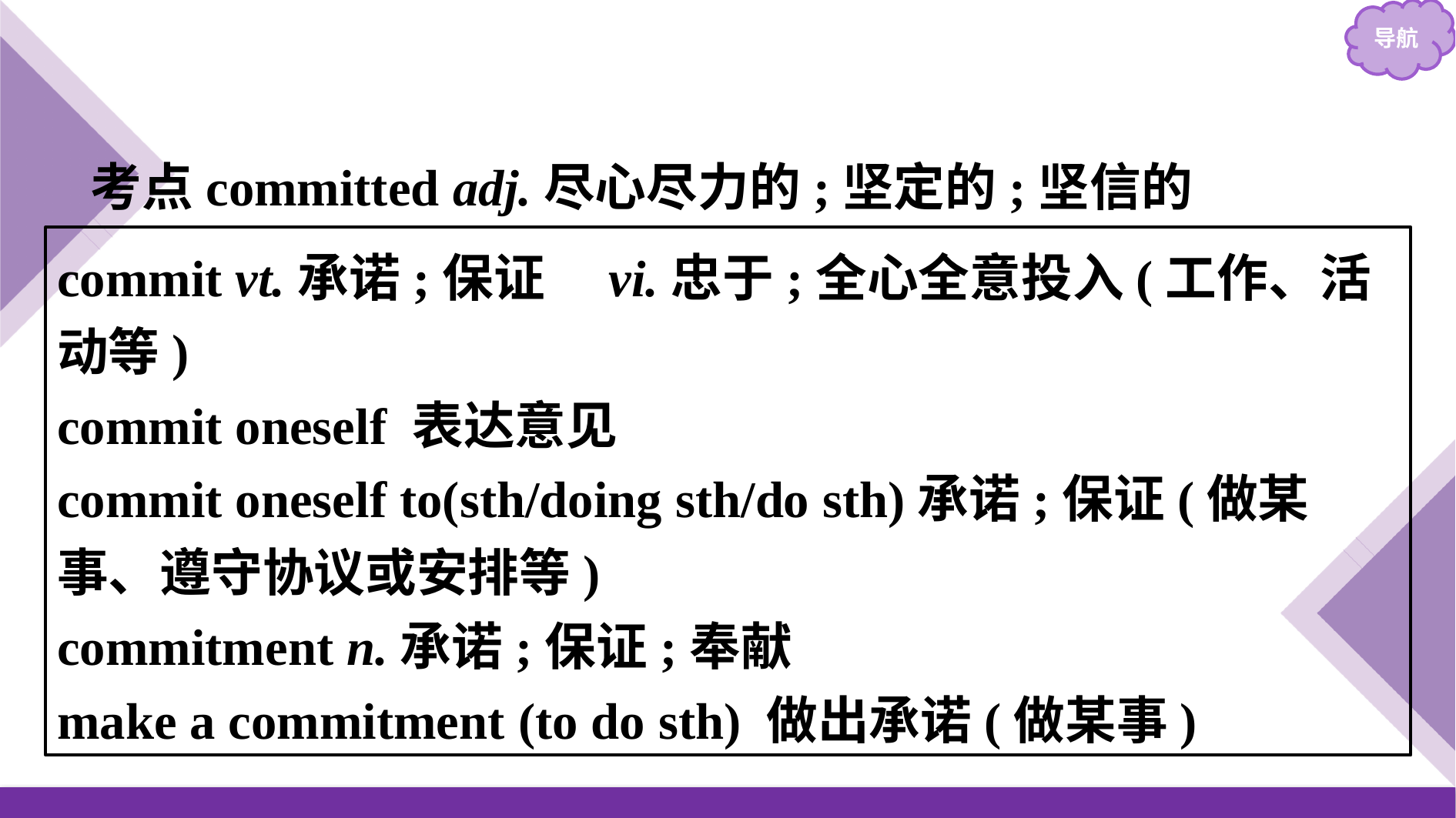

考点committed adj.尽心尽力的;坚定的;坚信的
commit vt.承诺;保证　vi.忠于;全心全意投入(工作、活动等)
commit oneself 表达意见
commit oneself to(sth/doing sth/do sth)承诺;保证(做某事、遵守协议或安排等)
commitment n.承诺;保证;奉献
make a commitment (to do sth) 做出承诺(做某事)